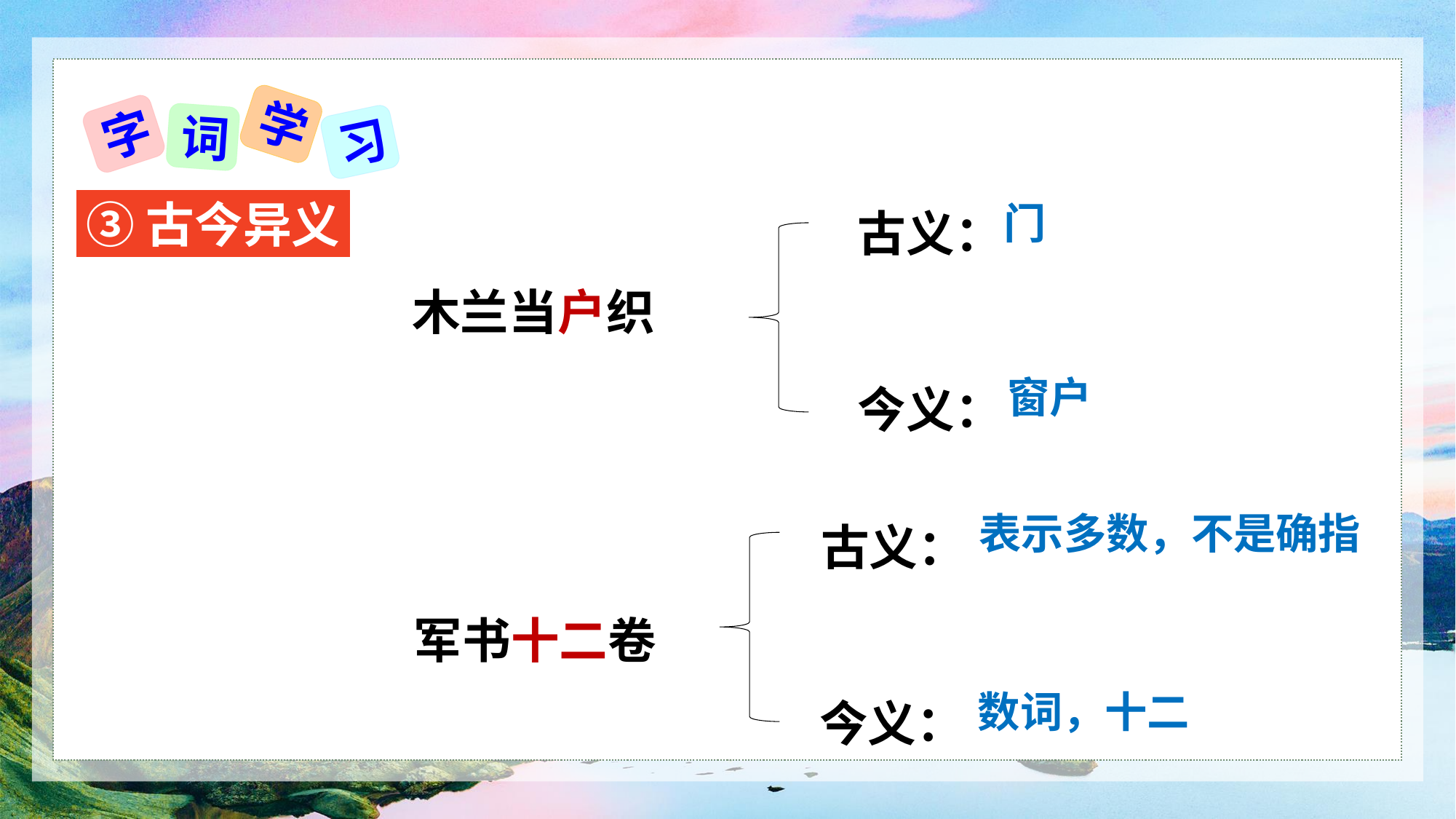

学
字
词
习
古义：
③古今异义
门

木兰当户织
今义：
窗户
古义：
表示多数，不是确指

军书十二卷
今义：
数词，十二